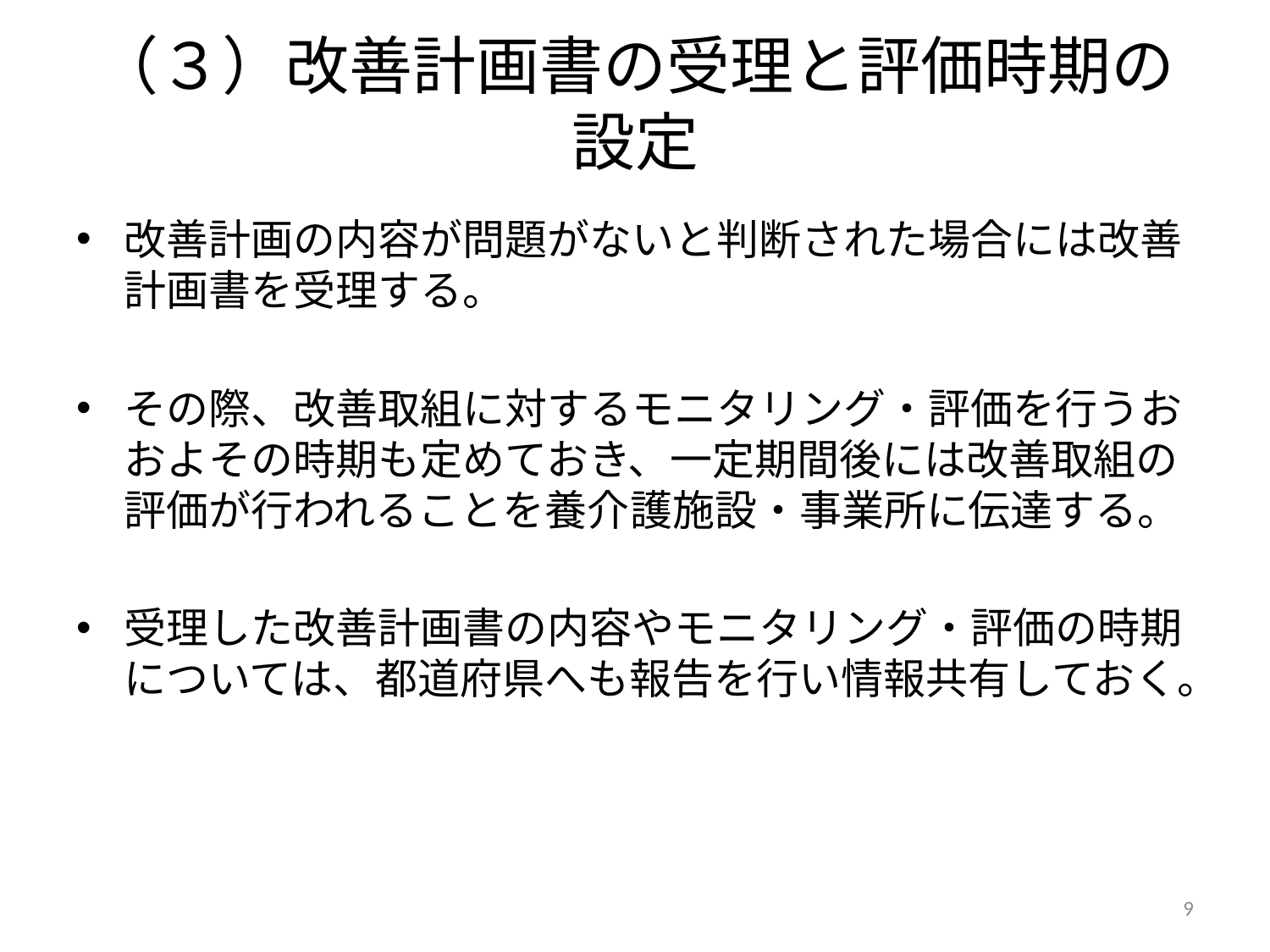

# （３）改善計画書の受理と評価時期の設定
改善計画の内容が問題がないと判断された場合には改善計画書を受理する。

その際、改善取組に対するモニタリング・評価を行うおおよその時期も定めておき、一定期間後には改善取組の評価が行われることを養介護施設・事業所に伝達する。

受理した改善計画書の内容やモニタリング・評価の時期については、都道府県へも報告を行い情報共有しておく。

9